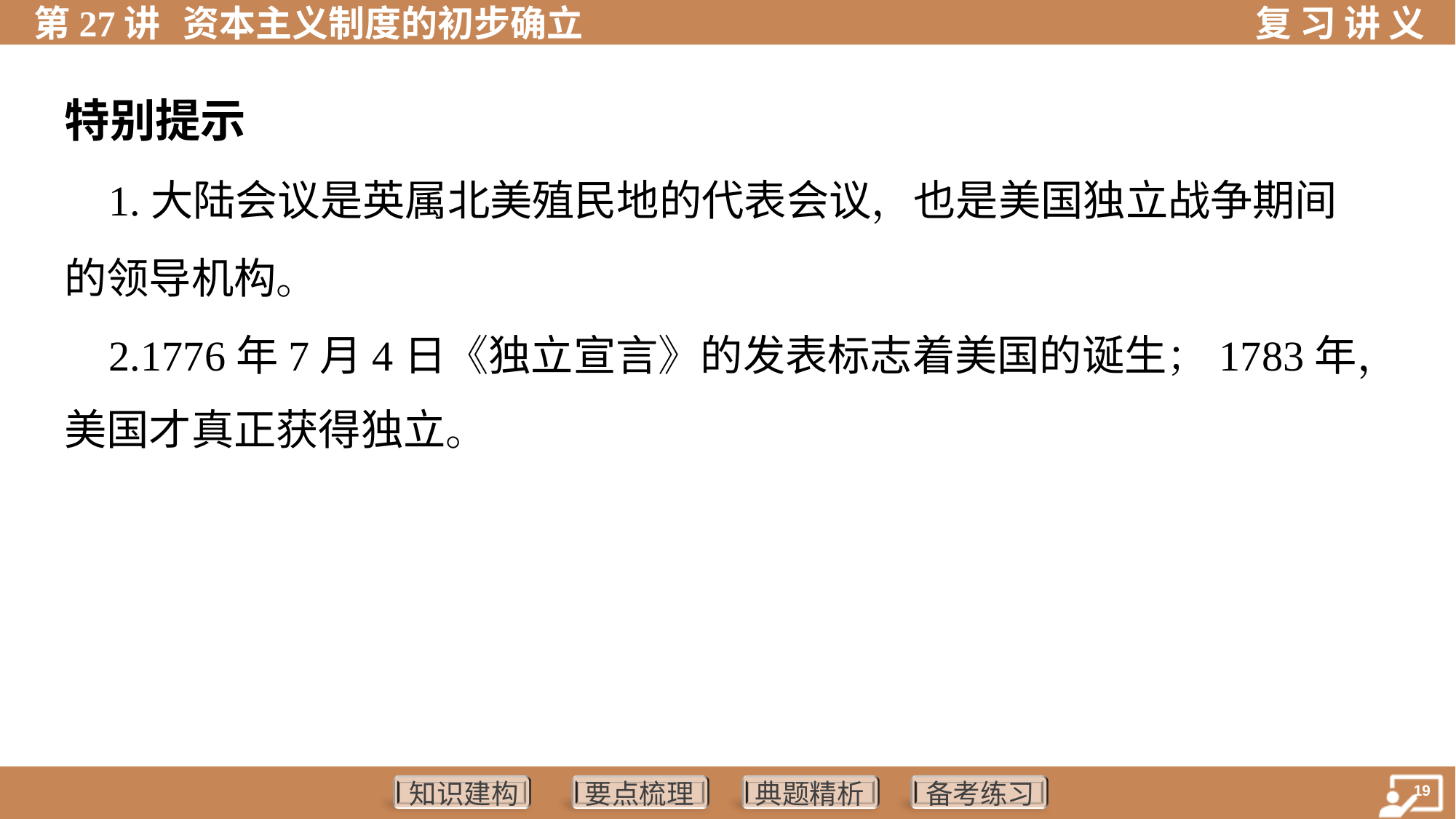

特别提示
    1.大陆会议是英属北美殖民地的代表会议，也是美国独立战争期间
的领导机构。
    2.1776年7月4日《独立宣言》的发表标志着美国的诞生；1783年，
美国才真正获得独立。